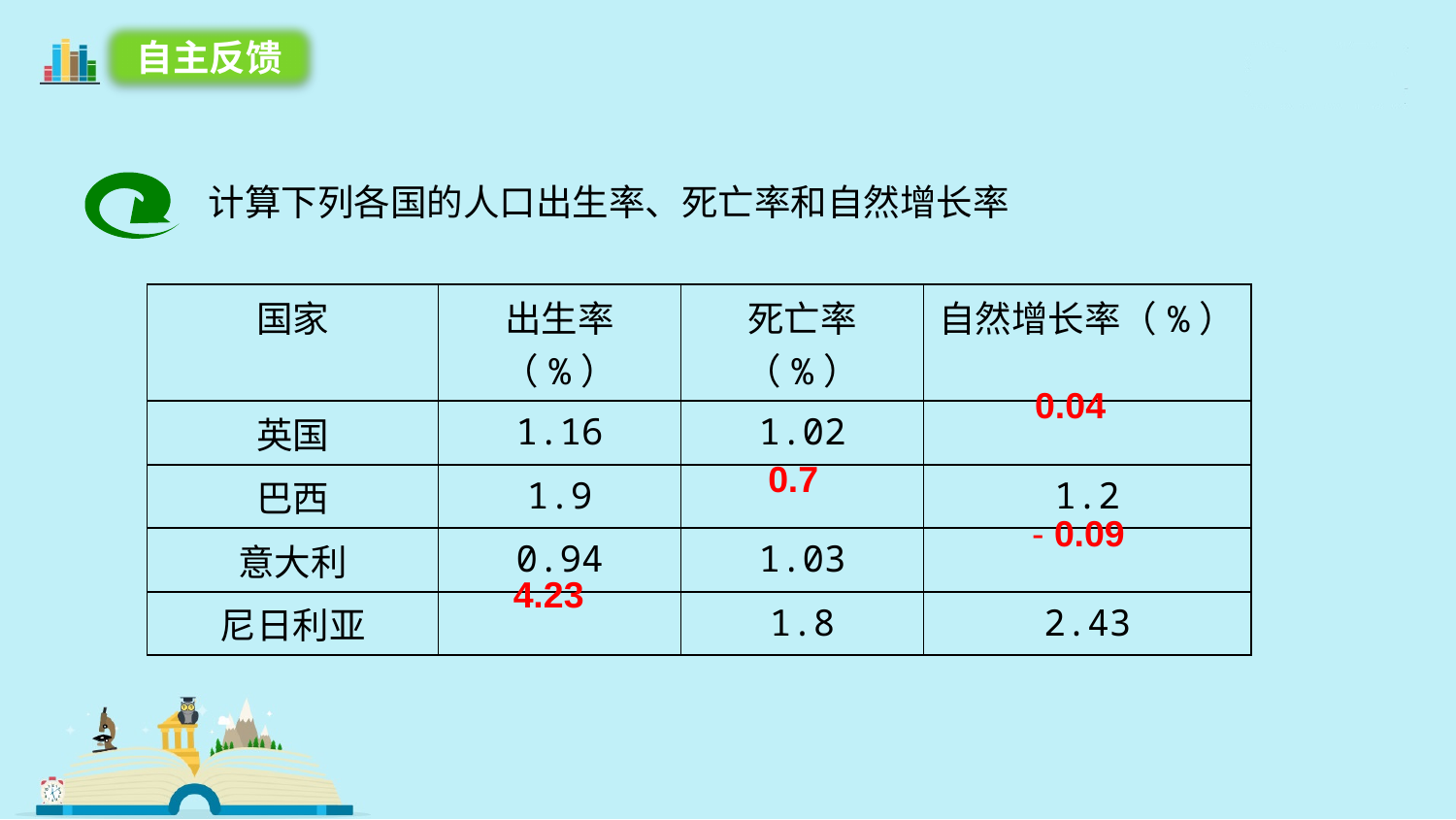

自主反馈

计算下列各国的人口出生率、死亡率和自然增长率
| 国家 | 出生率（%） | 死亡率（%） | 自然增长率（%） |
| --- | --- | --- | --- |
| 英国 | 1.16 | 1.02 |  |
| 巴西 | 1.9 |  | 1.2 |
| 意大利 | 0.94 | 1.03 |  |
| 尼日利亚 |  | 1.8 | 2.43 |
0.04
0.7
- 0.09
4.23